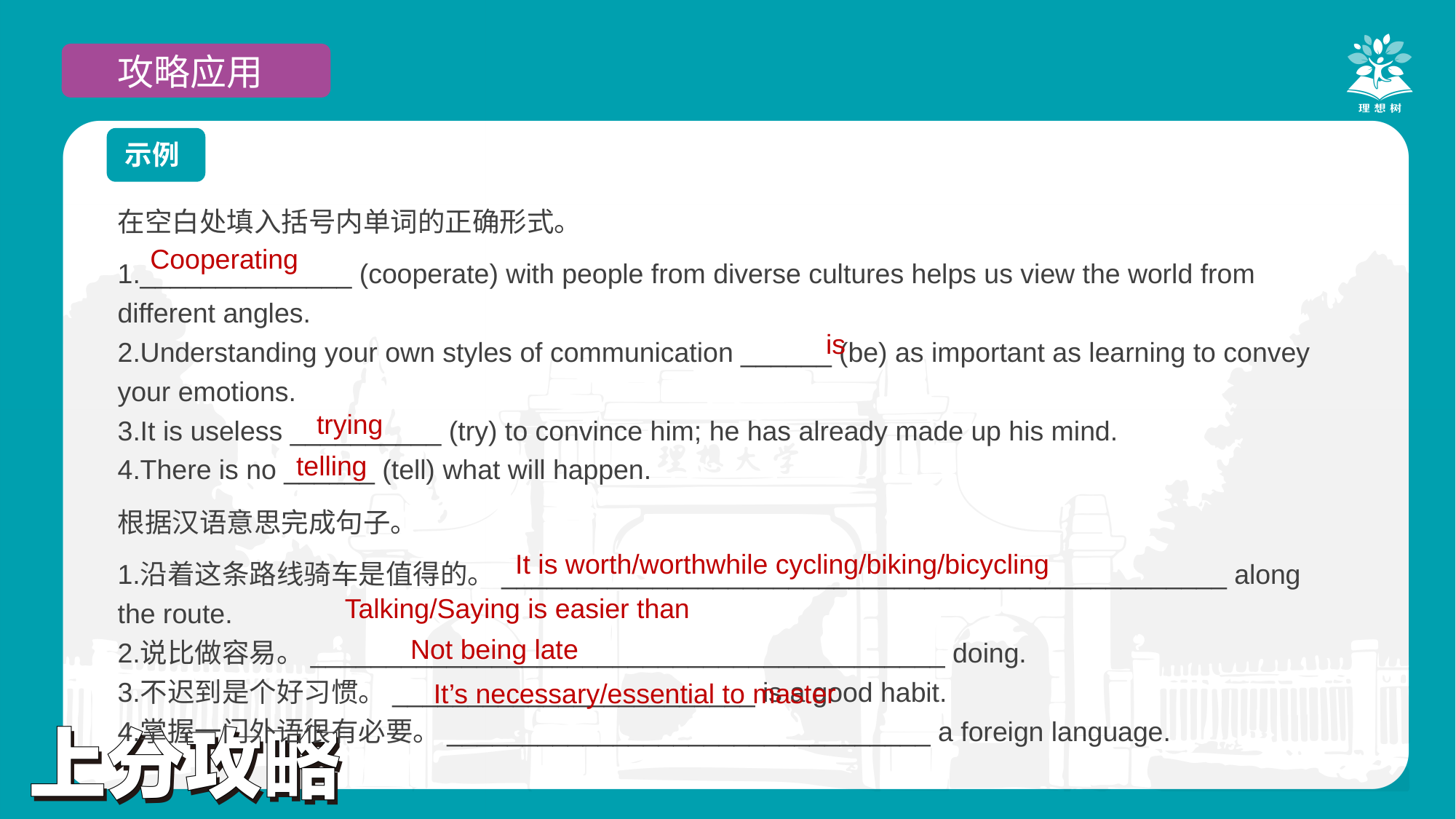

攻略应用

示例
在空白处填入括号内单词的正确形式。
______________ (cooperate) with people from diverse cultures helps us view the world from different angles.
Understanding your own styles of communication ______ (be) as important as learning to convey your emotions.
It is useless __________ (try) to convince him; he has already made up his mind.
There is no ______ (tell) what will happen.
Cooperating
is
trying
telling
根据汉语意思完成句子。
沿着这条路线骑车是值得的。________________________________________________ along the route.
说比做容易。__________________________________________ doing.
不迟到是个好习惯。________________________ is a good habit.
掌握一门外语很有必要。________________________________ a foreign language.
It is worth/worthwhile cycling/biking/bicycling
Talking/Saying is easier than
Not being late
It’s necessary/essential to master